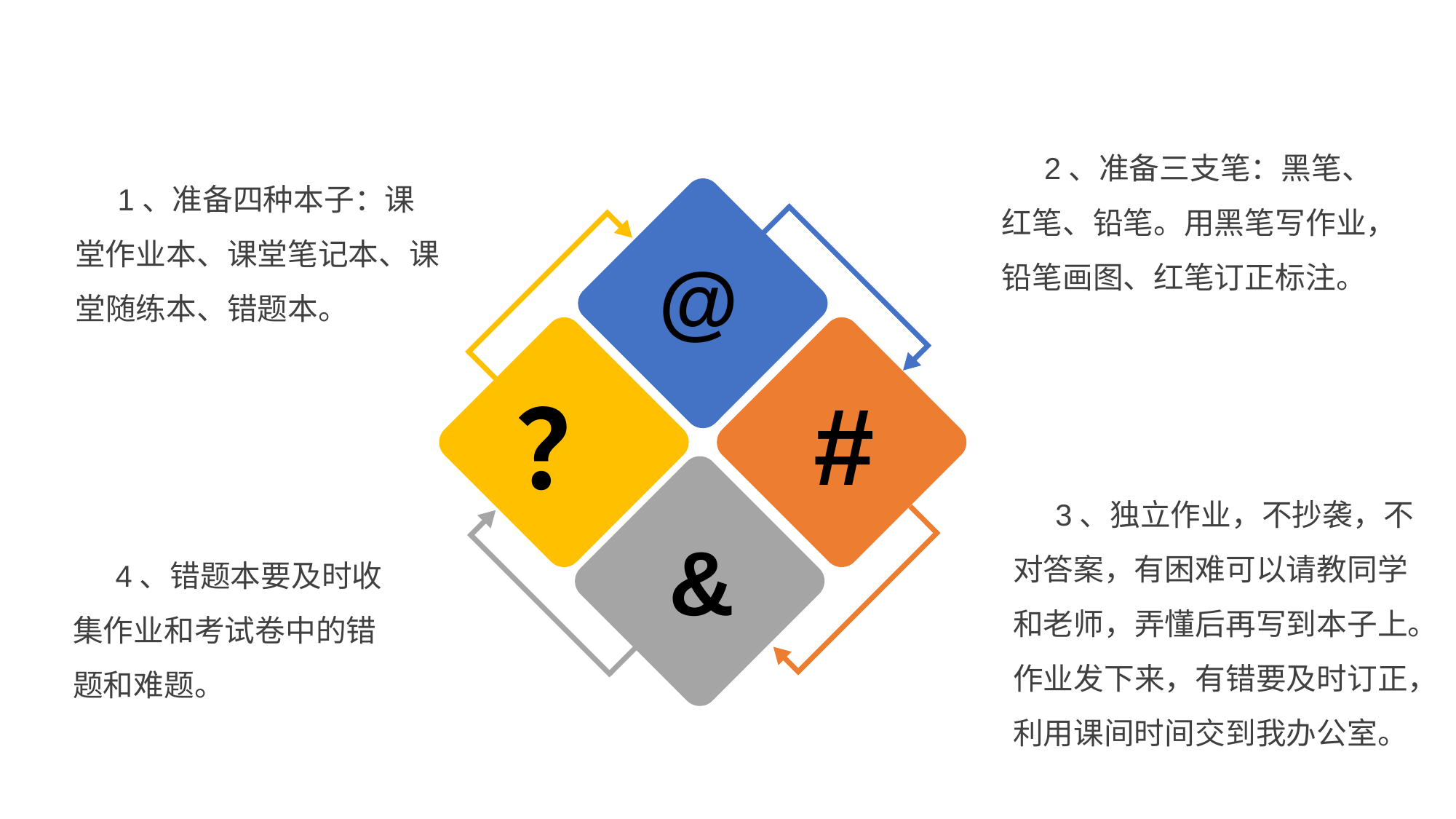

2、准备三支笔：黑笔、红笔、铅笔。用黑笔写作业，铅笔画图、红笔订正标注。

1、准备四种本子：课堂作业本、课堂笔记本、课堂随练本、错题本。

@

？

#
3、独立作业，不抄袭，不对答案，有困难可以请教同学和老师，弄懂后再写到本子上。作业发下来，有错要及时订正，利用课间时间交到我办公室。

&

4、错题本要及时收集作业和考试卷中的错题和难题。